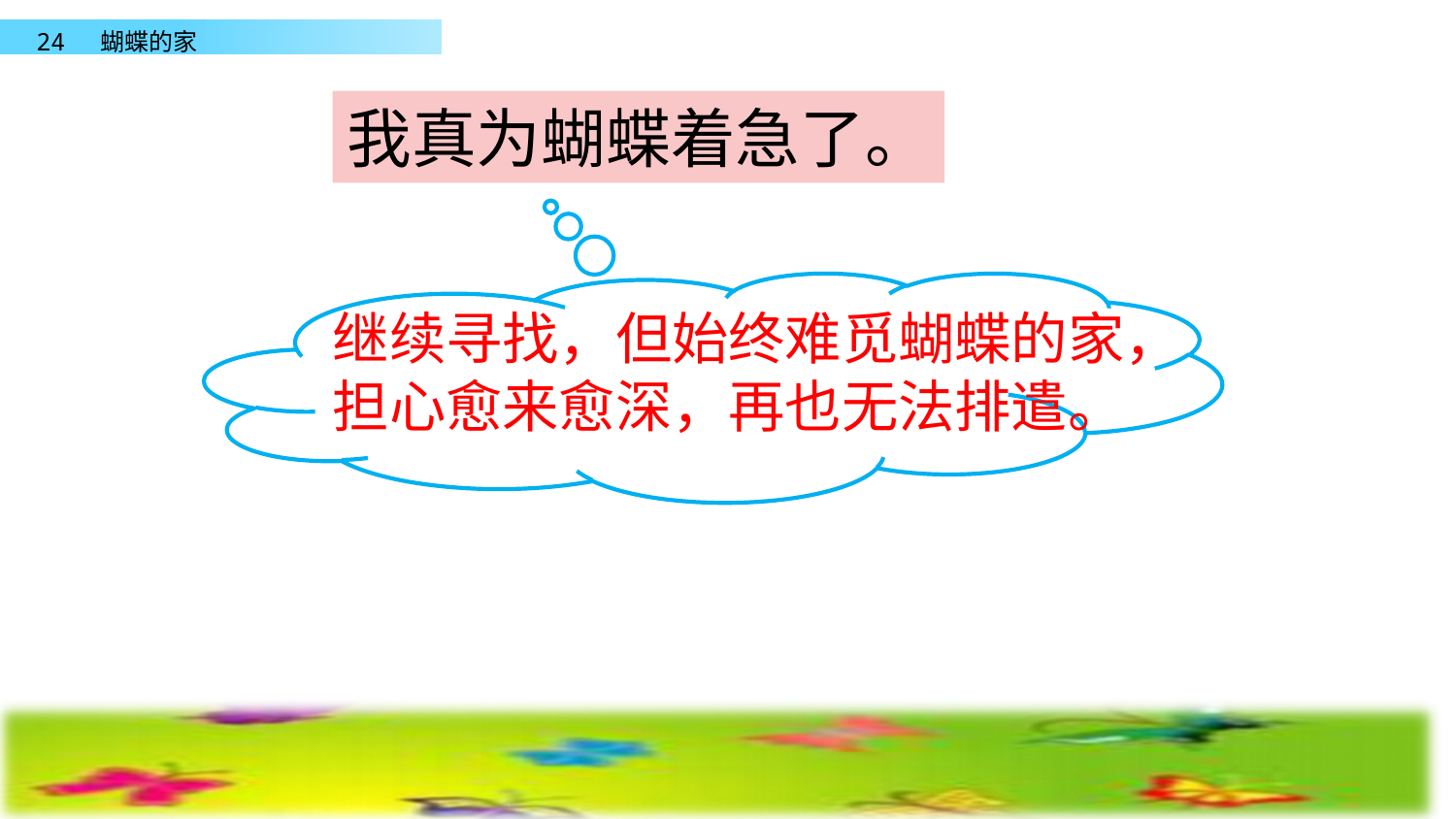

我真为蝴蝶着急了。

继续寻找，但始终难觅蝴蝶的家，担心愈来愈深，再也无法排遣。